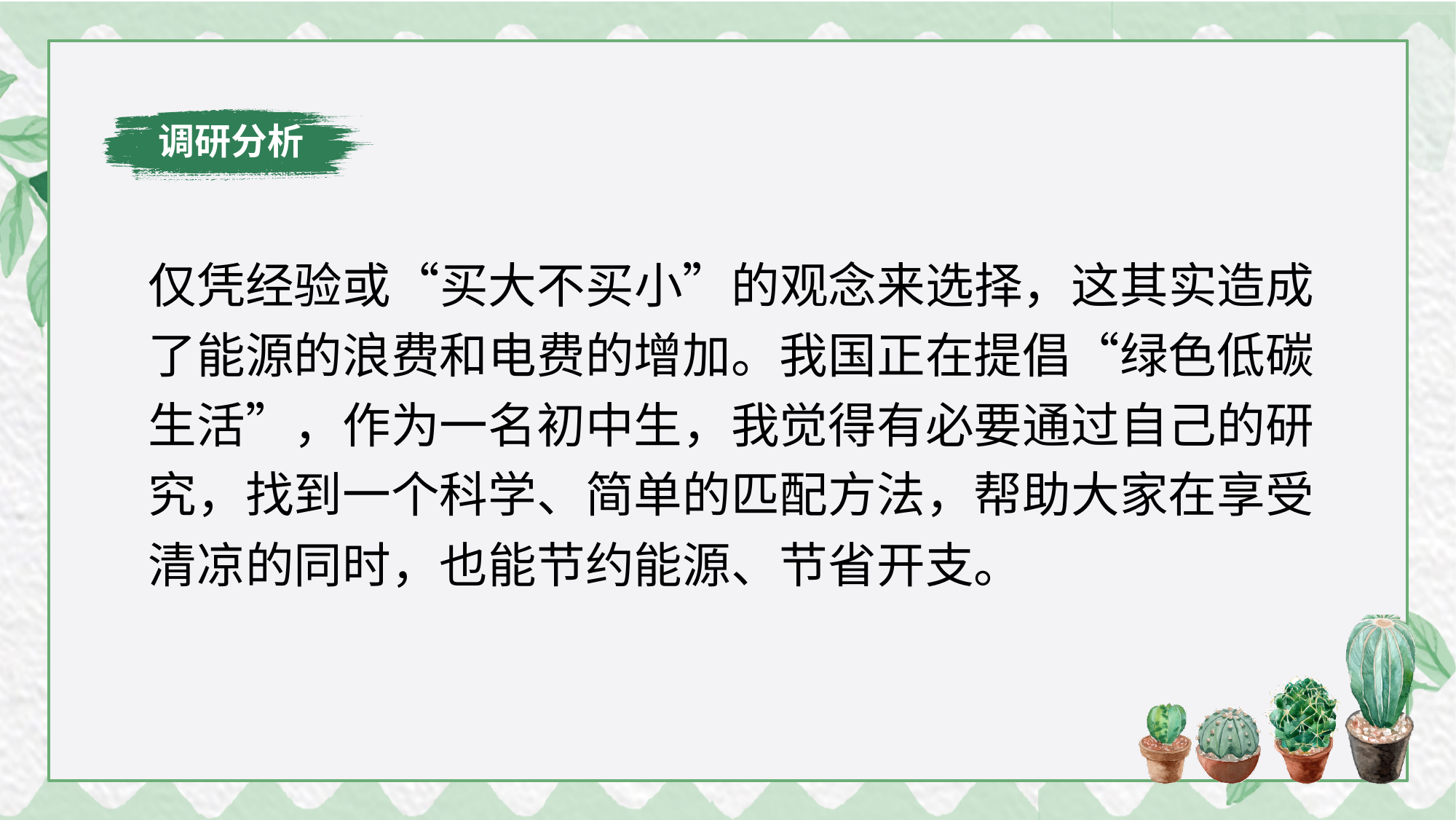

调研分析
仅凭经验或“买大不买小”的观念来选择，这其实造成了能源的浪费和电费的增加。我国正在提倡“绿色低碳生活”，作为一名初中生，我觉得有必要通过自己的研究，找到一个科学、简单的匹配方法，帮助大家在享受清凉的同时，也能节约能源、节省开支。